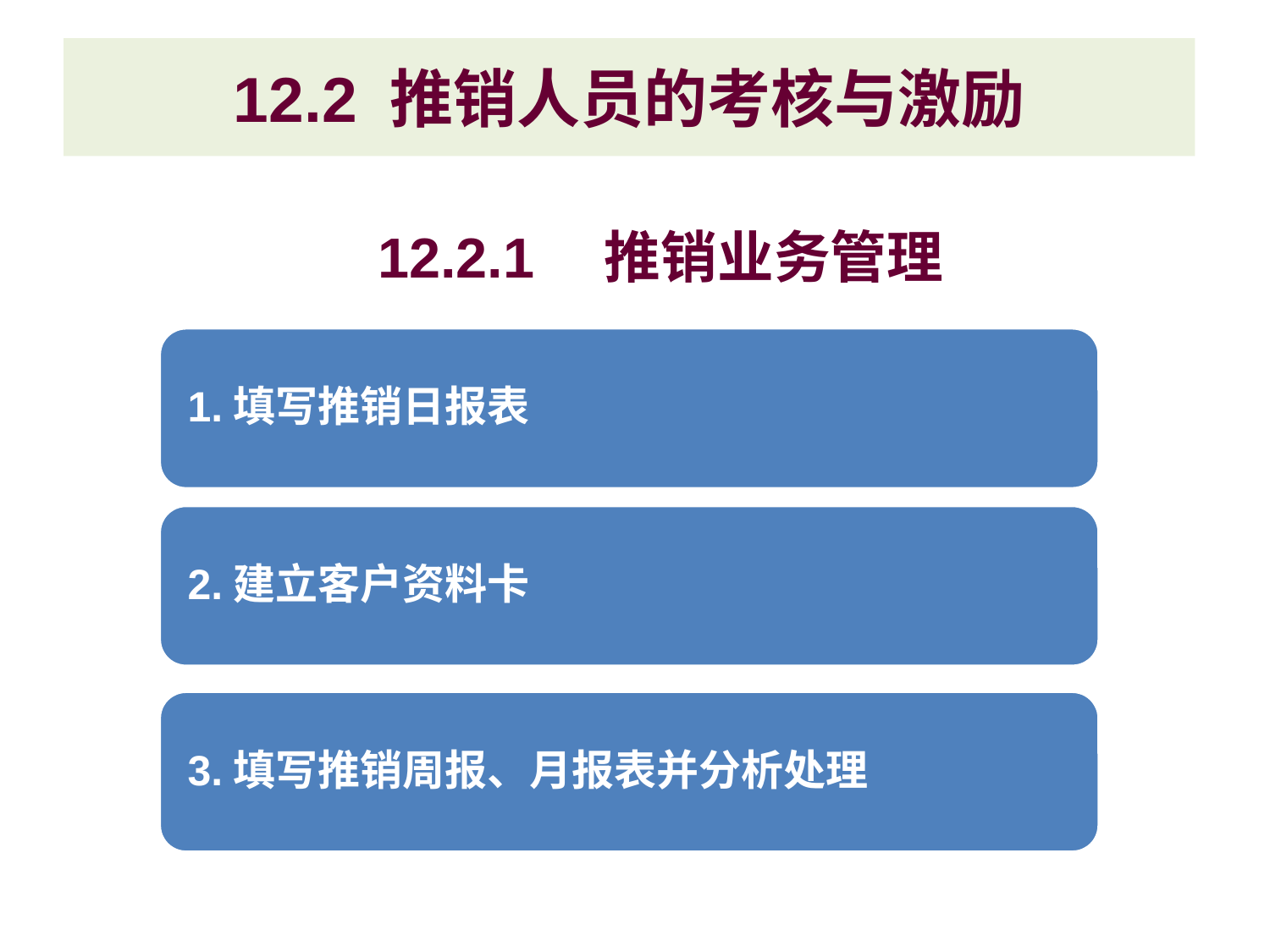

12.2 推销人员的考核与激励
# 12.2.1　推销业务管理
1.填写推销日报表
2.建立客户资料卡
3.填写推销周报、月报表并分析处理